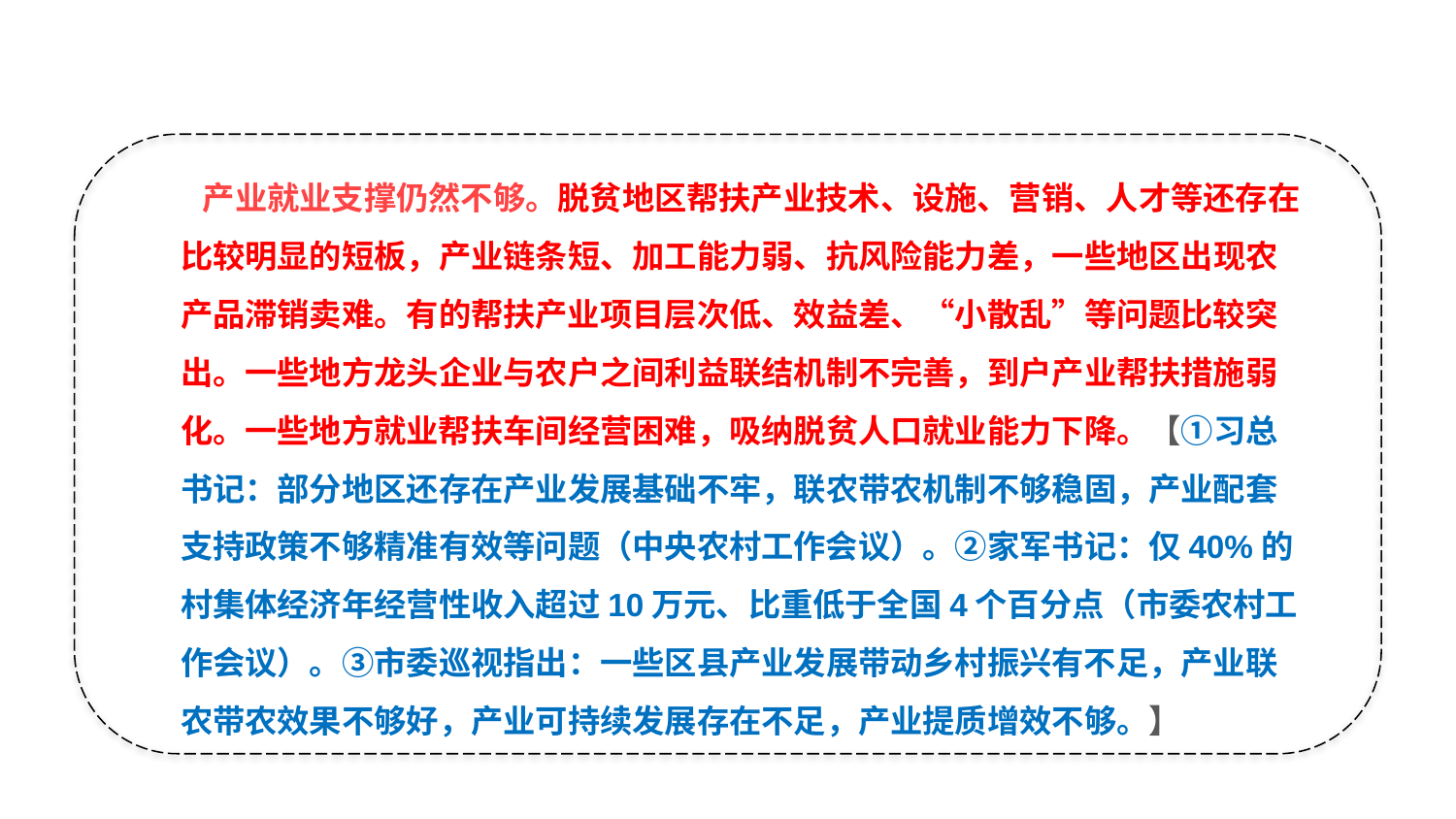

产业就业支撑仍然不够。脱贫地区帮扶产业技术、设施、营销、人才等还存在比较明显的短板，产业链条短、加工能力弱、抗风险能力差，一些地区出现农产品滞销卖难。有的帮扶产业项目层次低、效益差、“小散乱”等问题比较突出。一些地方龙头企业与农户之间利益联结机制不完善，到户产业帮扶措施弱化。一些地方就业帮扶车间经营困难，吸纳脱贫人口就业能力下降。【①习总书记：部分地区还存在产业发展基础不牢，联农带农机制不够稳固，产业配套支持政策不够精准有效等问题（中央农村工作会议）。②家军书记：仅40%的村集体经济年经营性收入超过10万元、比重低于全国4个百分点（市委农村工作会议）。③市委巡视指出：一些区县产业发展带动乡村振兴有不足，产业联农带农效果不够好，产业可持续发展存在不足，产业提质增效不够。】